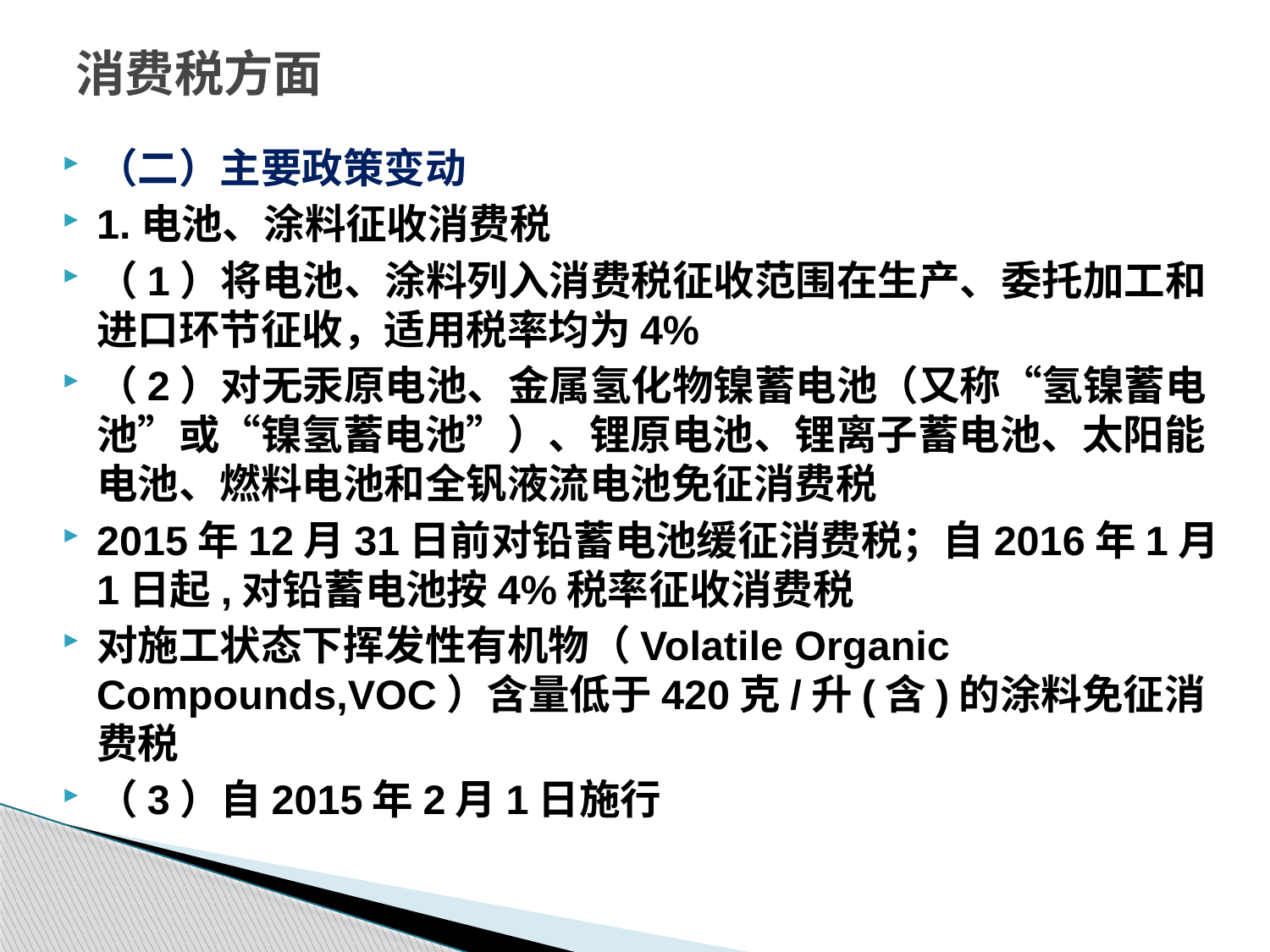

# 消费税方面
（二）主要政策变动
1.电池、涂料征收消费税
（1）将电池、涂料列入消费税征收范围在生产、委托加工和进口环节征收，适用税率均为4%
（2）对无汞原电池、金属氢化物镍蓄电池（又称“氢镍蓄电池”或“镍氢蓄电池”）、锂原电池、锂离子蓄电池、太阳能电池、燃料电池和全钒液流电池免征消费税
2015年12月31日前对铅蓄电池缓征消费税；自2016年1月1日起,对铅蓄电池按4%税率征收消费税
对施工状态下挥发性有机物（Volatile Organic Compounds,VOC）含量低于420克/升(含)的涂料免征消费税
（3）自2015年2月1日施行